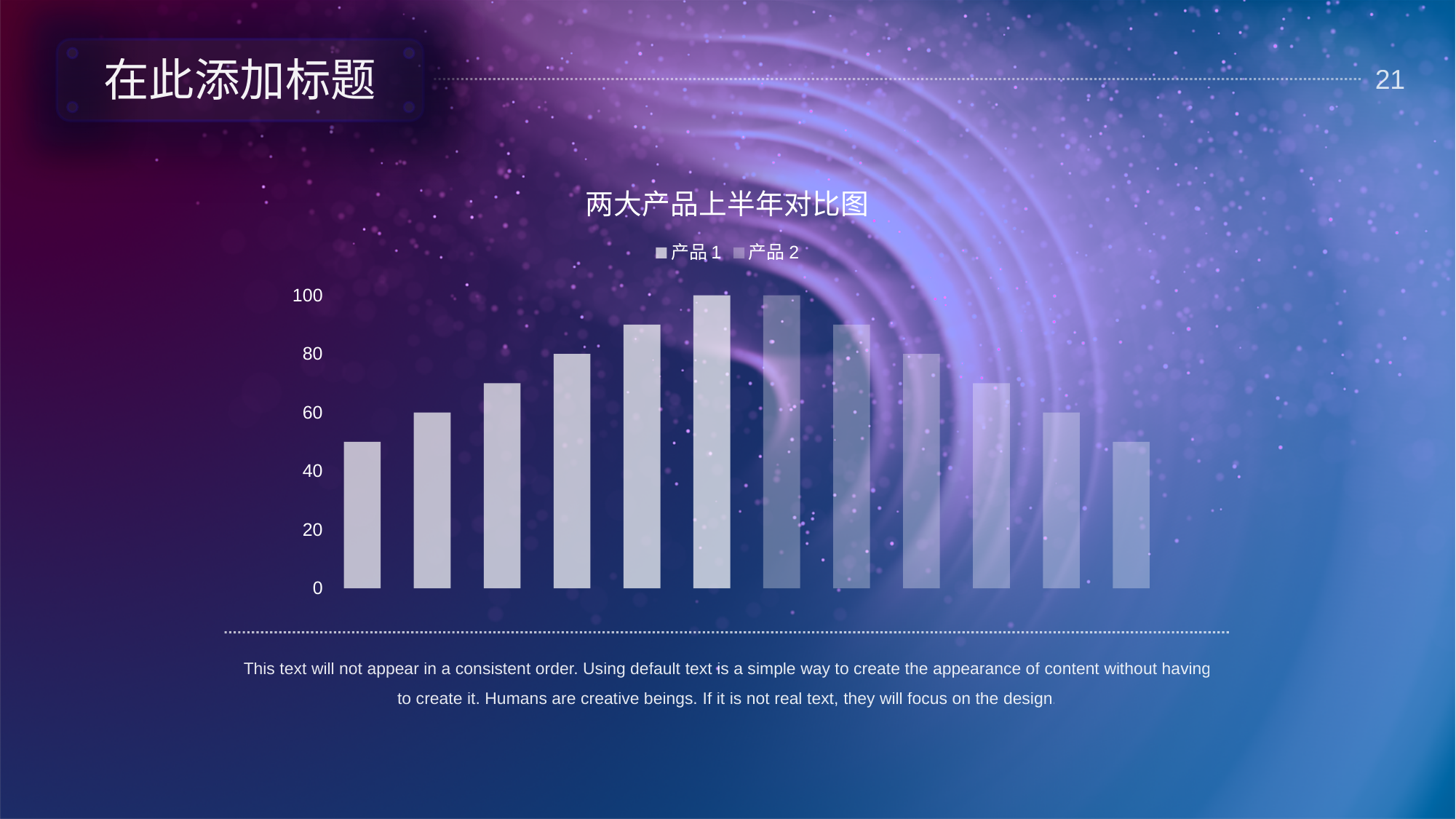

在此添加标题

### Chart: 两大产品上半年对比图

| Category | 产品1 | 产品2 |
|---|---|---|
| 1月 | 50.0 | None |
| 2月 | 60.0 | None |
| 3月 | 70.0 | None |
| 4月 | 80.0 | None |
| 5月 | 90.0 | None |
| 6月 | 100.0 | None |
| 1月 | None | 100.0 |
| 2月 | None | 90.0 |
| 3月 | None | 80.0 |
| 4月 | None | 70.0 |
| 5月 | None | 60.0 |
| 12月 | None | 50.0 |
This text will not appear in a consistent order. Using default text is a simple way to create the appearance of content without having to create it. Humans are creative beings. If it is not real text, they will focus on the design.